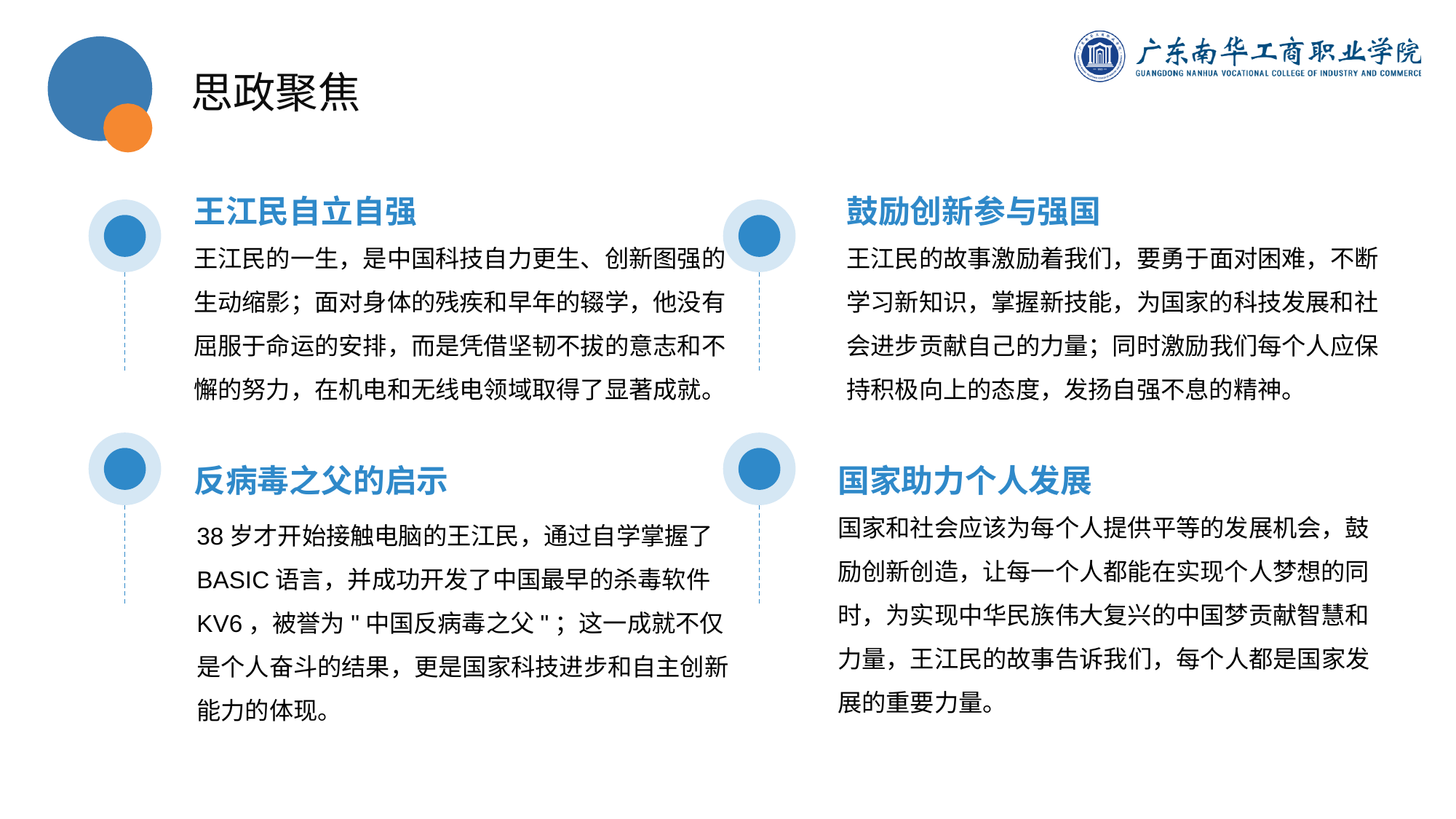

思政聚焦

王江民自立自强
鼓励创新参与强国

王江民的一生，是中国科技自力更生、创新图强的生动缩影；面对身体的残疾和早年的辍学，他没有屈服于命运的安排，而是凭借坚韧不拔的意志和不懈的努力，在机电和无线电领域取得了显著成就。
王江民的故事激励着我们，要勇于面对困难，不断学习新知识，掌握新技能，为国家的科技发展和社会进步贡献自己的力量；同时激励我们每个人应保持积极向上的态度，发扬自强不息的精神。

反病毒之父的启示
国家助力个人发展

国家和社会应该为每个人提供平等的发展机会，鼓励创新创造，让每一个人都能在实现个人梦想的同时，为实现中华民族伟大复兴的中国梦贡献智慧和力量，王江民的故事告诉我们，每个人都是国家发展的重要力量。
38岁才开始接触电脑的王江民，通过自学掌握了BASIC语言，并成功开发了中国最早的杀毒软件KV6，被誉为"中国反病毒之父"；这一成就不仅是个人奋斗的结果，更是国家科技进步和自主创新能力的体现。